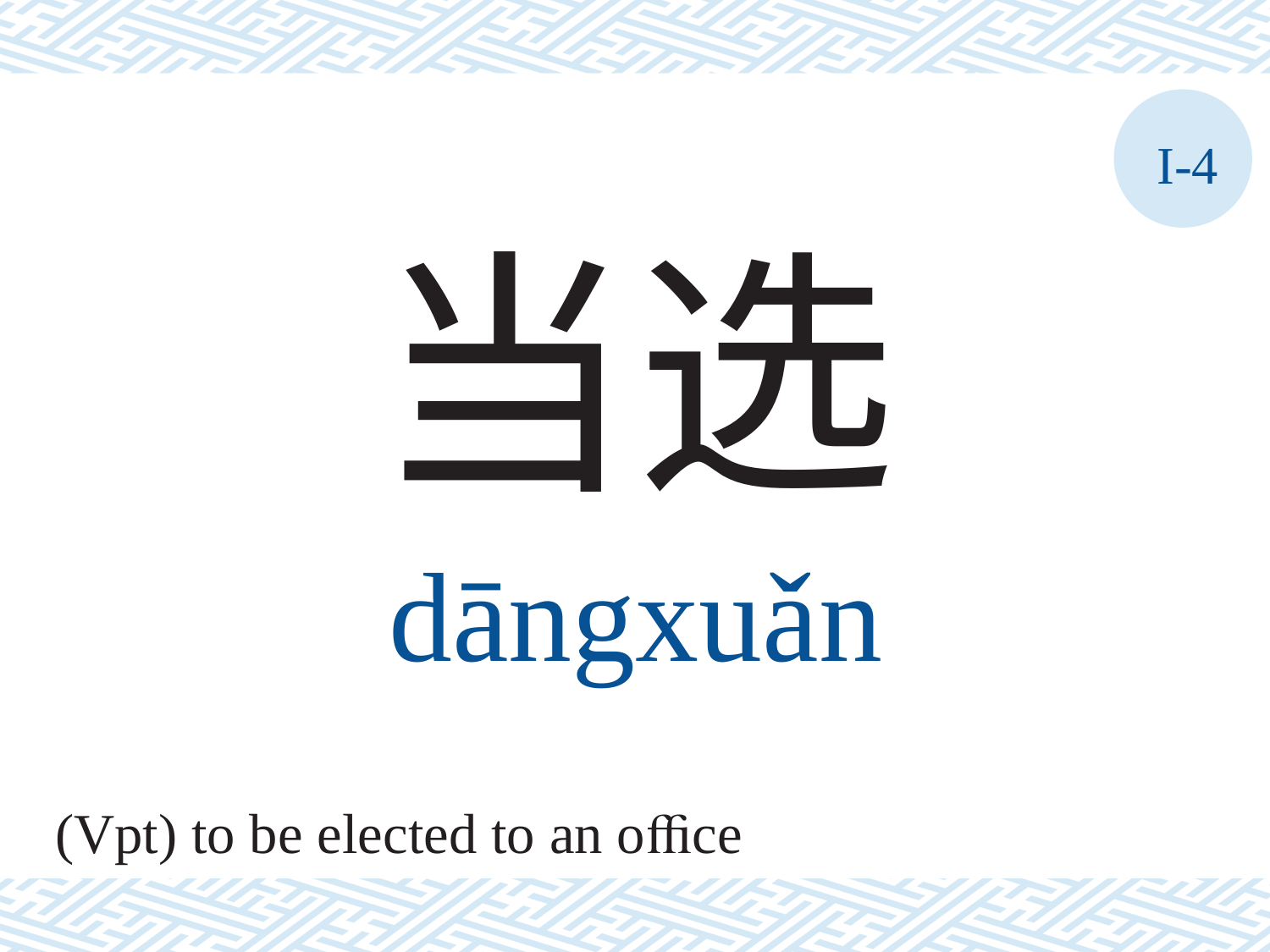

I-4
当选
dāngxuǎn
(Vpt) to be elected to an oﬃce